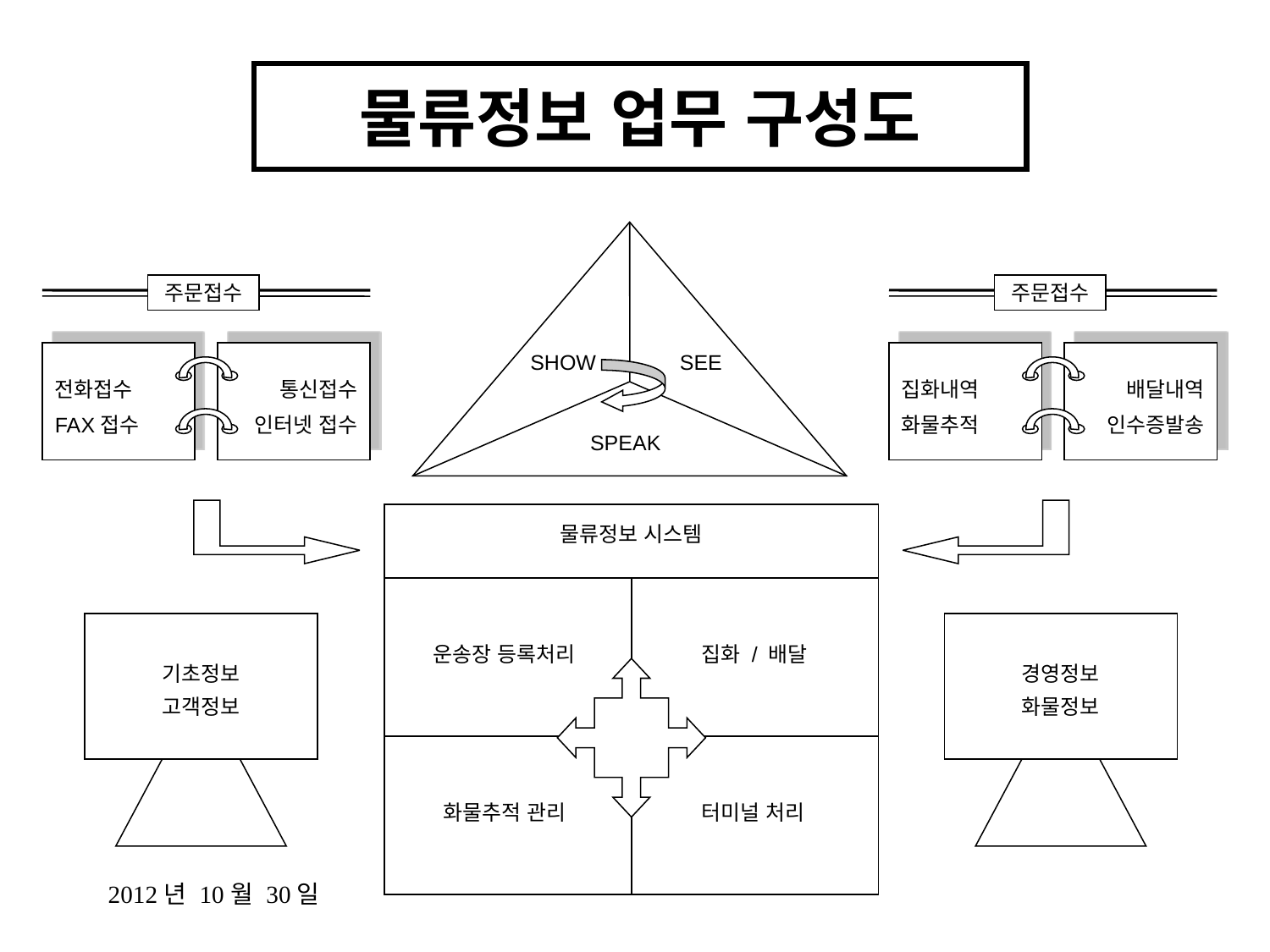

물류정보 업무 구성도

주문접수
주문접수

집화내역
화물추적
배달내역
인수증발송

SHOW
SEE
전화접수
FAX접수
통신접수
인터넷 접수

SPEAK

물류정보 시스템

운송장 등록처리
집화 / 배달

화물추적 관리
터미널 처리
기초정보
고객정보

경영정보
화물정보

2012년 10월 30일